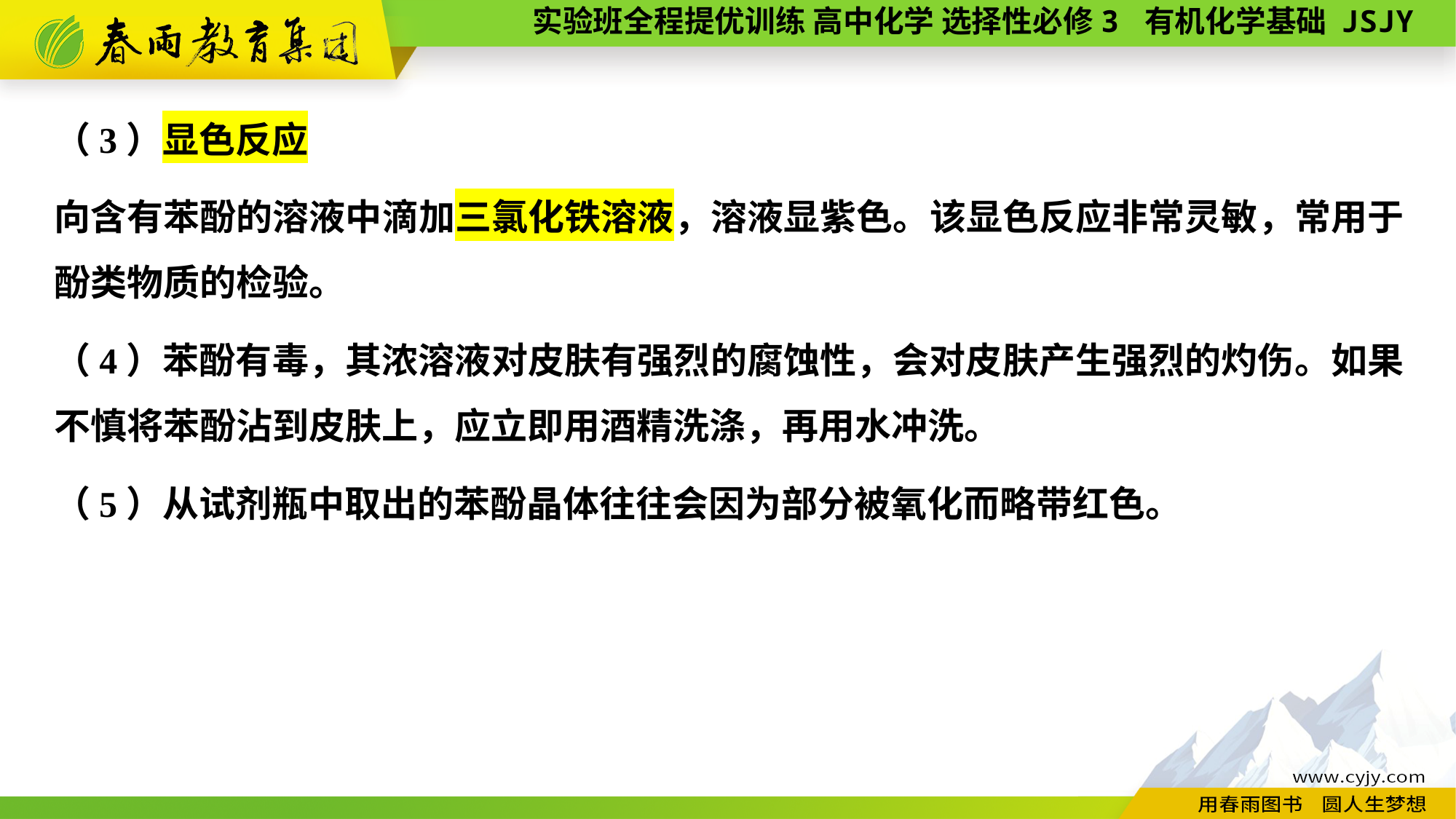

（3）显色反应
向含有苯酚的溶液中滴加三氯化铁溶液，溶液显紫色。该显色反应非常灵敏，常用于酚类物质的检验。
（4）苯酚有毒，其浓溶液对皮肤有强烈的腐蚀性，会对皮肤产生强烈的灼伤。如果不慎将苯酚沾到皮肤上，应立即用酒精洗涤，再用水冲洗。
（5）从试剂瓶中取出的苯酚晶体往往会因为部分被氧化而略带红色。